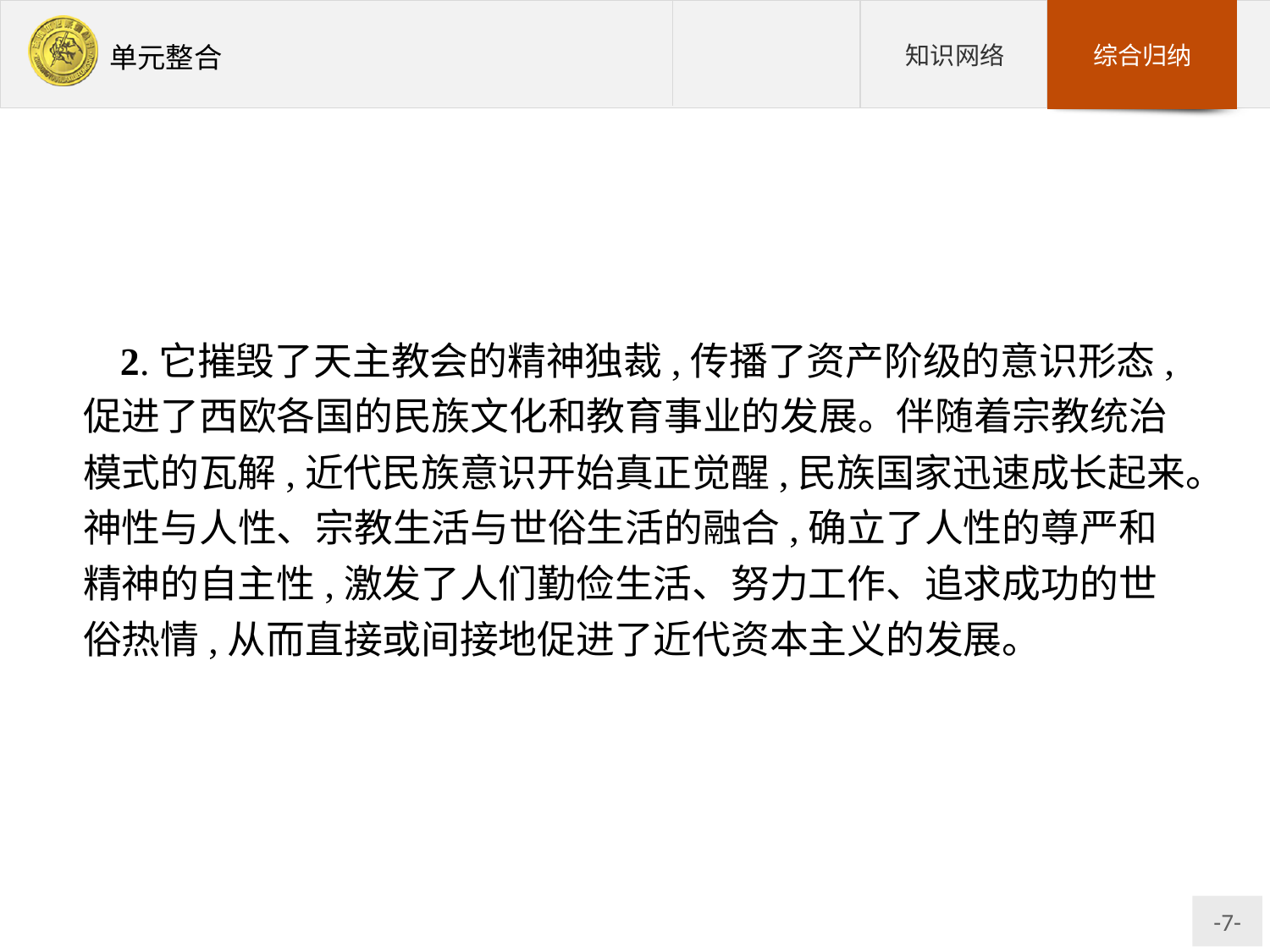

2.它摧毁了天主教会的精神独裁,传播了资产阶级的意识形态,促进了西欧各国的民族文化和教育事业的发展。伴随着宗教统治模式的瓦解,近代民族意识开始真正觉醒,民族国家迅速成长起来。神性与人性、宗教生活与世俗生活的融合,确立了人性的尊严和精神的自主性,激发了人们勤俭生活、努力工作、追求成功的世俗热情,从而直接或间接地促进了近代资本主义的发展。